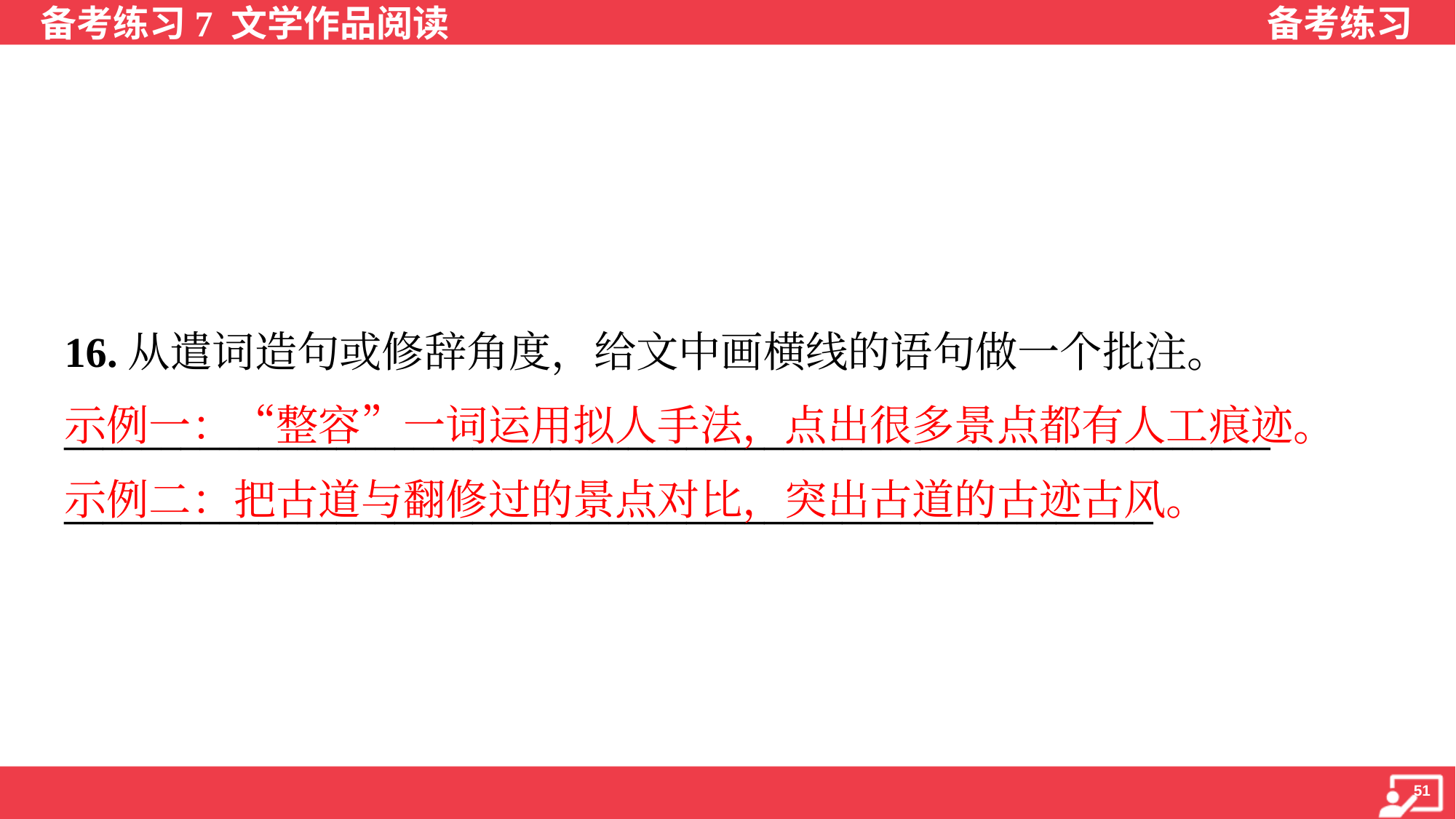

16.从遣词造句或修辞角度，给文中画横线的语句做一个批注。
______________________________________________________________
________________________________________________________
示例一：“整容”一词运用拟人手法，点出很多景点都有人工痕迹。
示例二：把古道与翻修过的景点对比，突出古道的古迹古风。